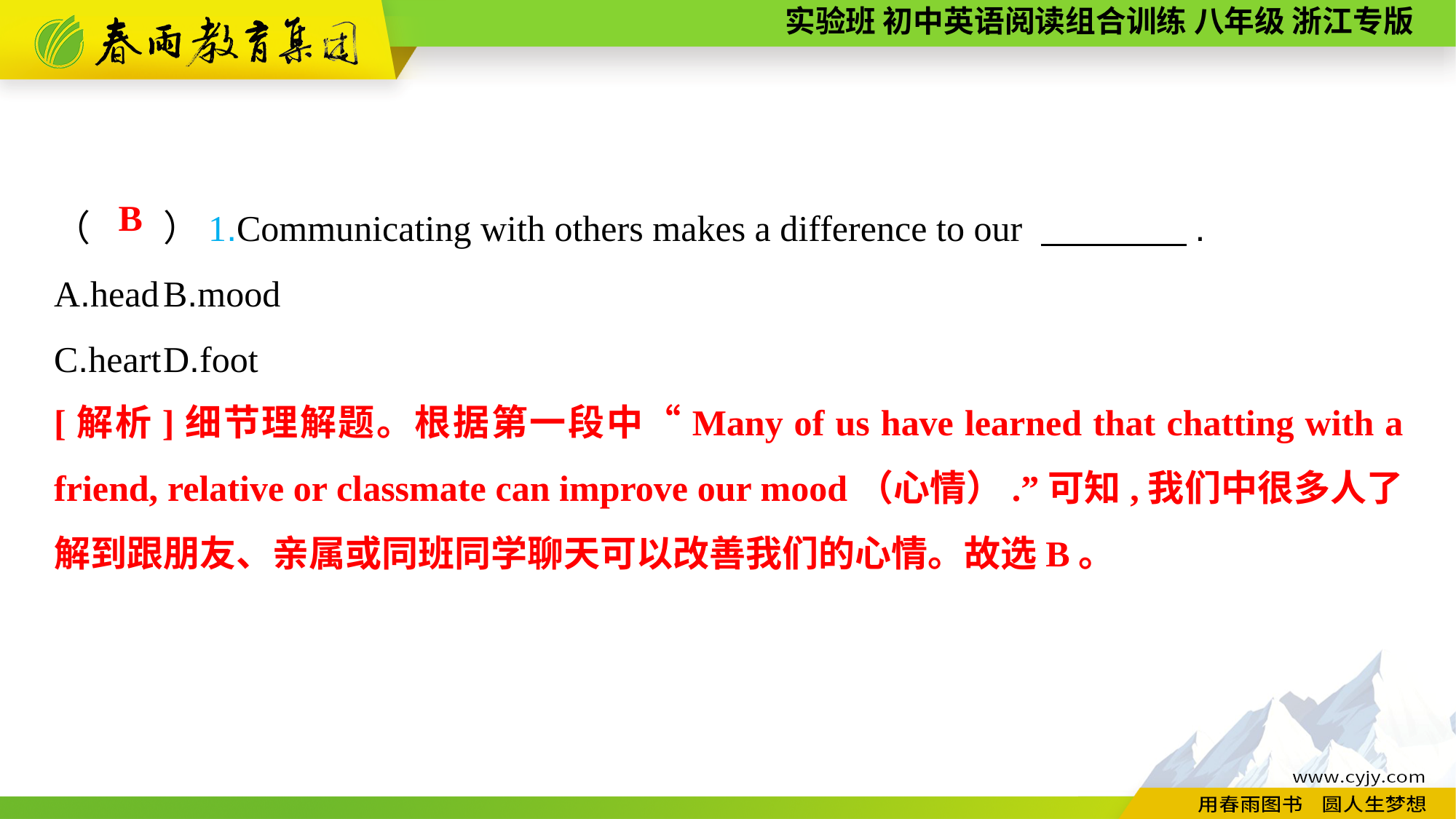

（　　）1.Communicating with others makes a difference to our 　　　　.
A.head	B.mood
C.heart	D.foot
B
[解析]细节理解题。根据第一段中“Many of us have learned that chatting with a friend, relative or classmate can improve our mood（心情）.”可知,我们中很多人了解到跟朋友、亲属或同班同学聊天可以改善我们的心情。故选B。